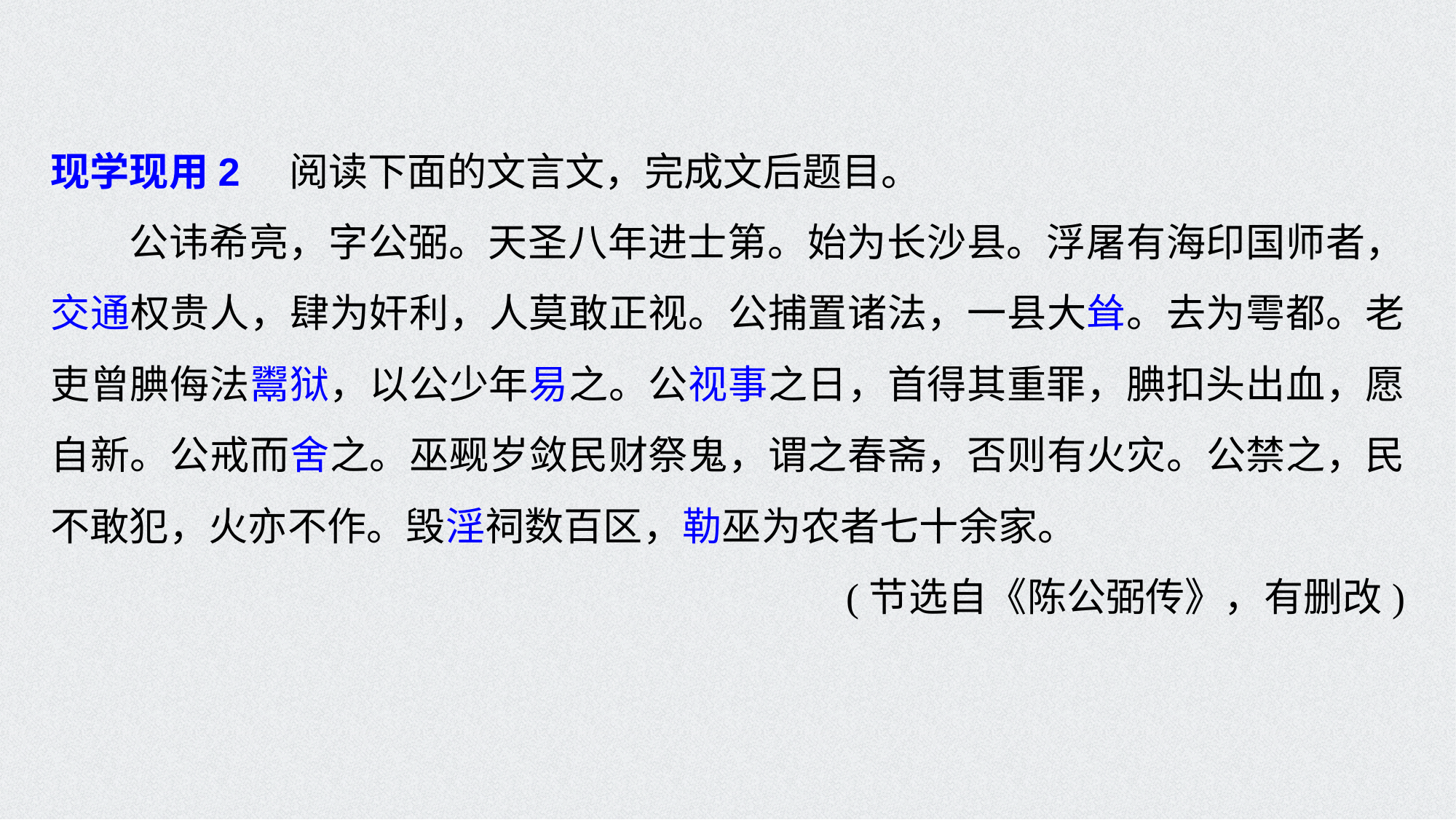

现学现用2　阅读下面的文言文，完成文后题目。
公讳希亮，字公弼。天圣八年进士第。始为长沙县。浮屠有海印国师者，交通权贵人，肆为奸利，人莫敢正视。公捕置诸法，一县大耸。去为雩都。老吏曾腆侮法鬻狱，以公少年易之。公视事之日，首得其重罪，腆扣头出血，愿自新。公戒而舍之。巫觋岁敛民财祭鬼，谓之春斋，否则有火灾。公禁之，民不敢犯，火亦不作。毁淫祠数百区，勒巫为农者七十余家。
(节选自《陈公弼传》，有删改)